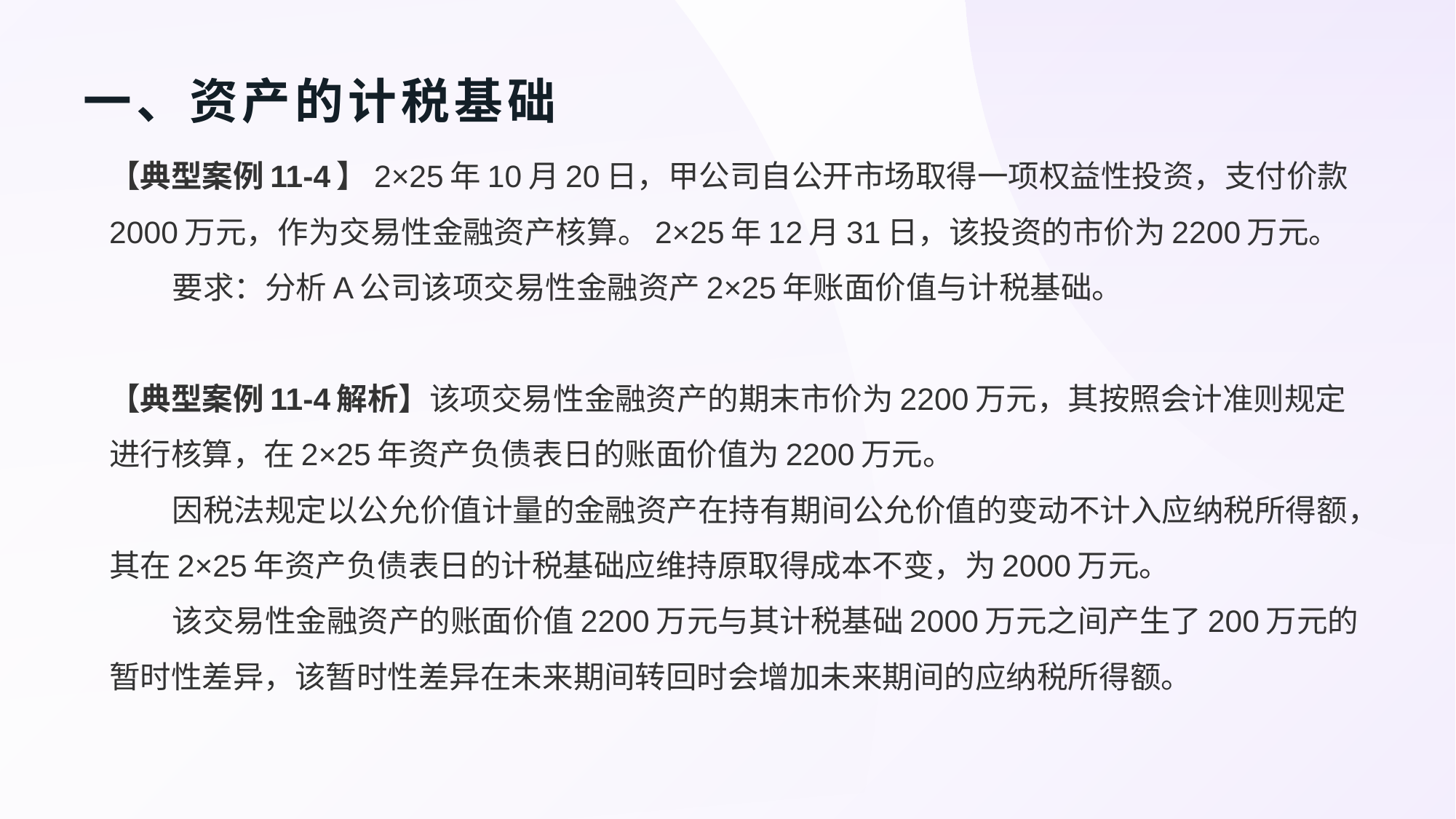

# 一、资产的计税基础
【典型案例11-4】2×25年10月20日，甲公司自公开市场取得一项权益性投资，支付价款2000万元，作为交易性金融资产核算。2×25年12月31日，该投资的市价为2200万元。
要求：分析A公司该项交易性金融资产2×25年账面价值与计税基础。

【典型案例11-4解析】该项交易性金融资产的期末市价为2200万元，其按照会计准则规定进行核算，在2×25年资产负债表日的账面价值为2200万元。
因税法规定以公允价值计量的金融资产在持有期间公允价值的变动不计入应纳税所得额，其在2×25年资产负债表日的计税基础应维持原取得成本不变，为2000万元。
该交易性金融资产的账面价值2200万元与其计税基础2000万元之间产生了200万元的暂时性差异，该暂时性差异在未来期间转回时会增加未来期间的应纳税所得额。